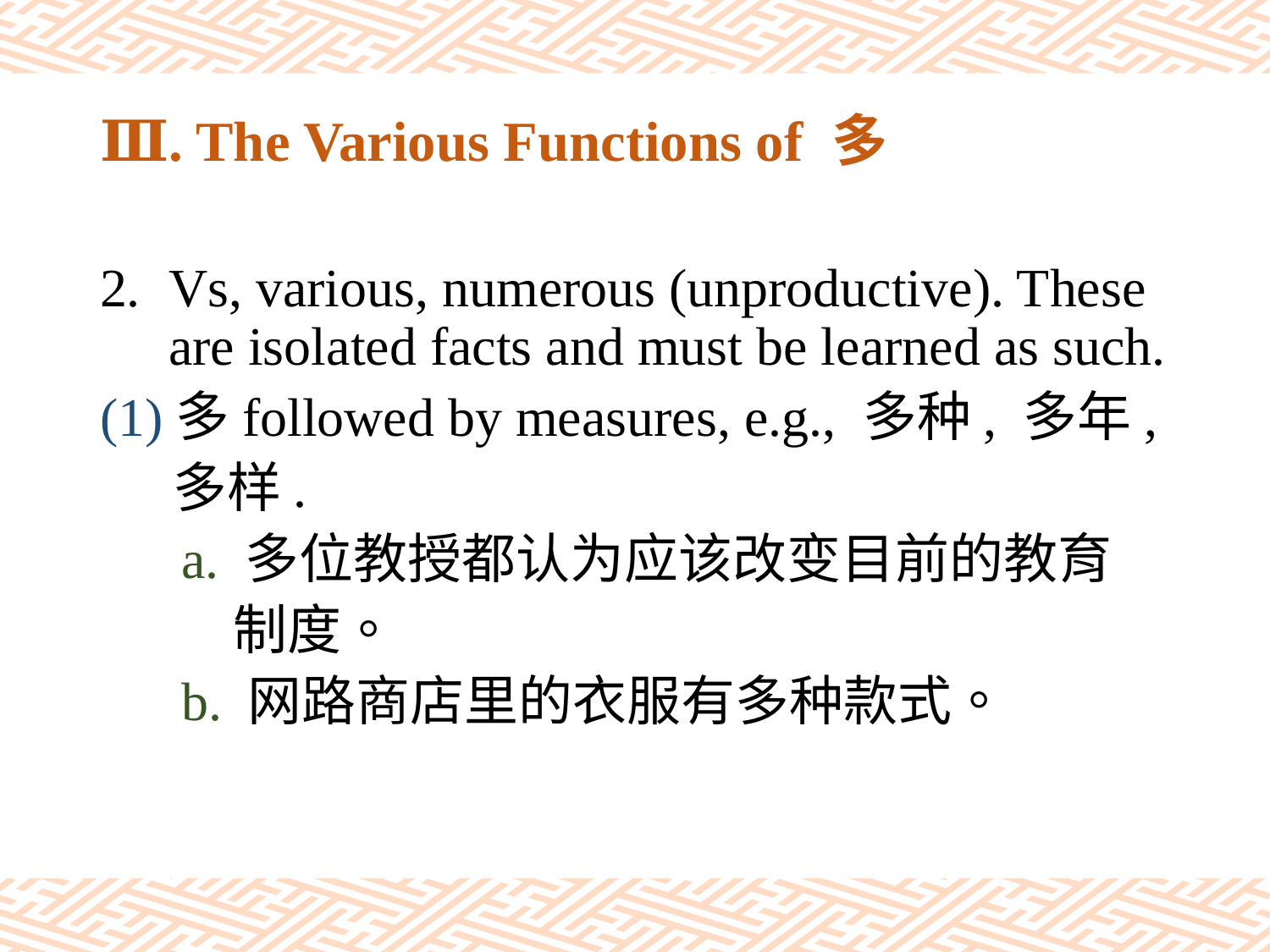

# Ⅲ. The Various Functions of 多
Vs, various, numerous (unproductive). These are isolated facts and must be learned as such.
(1)多followed by measures, e.g., 多种, 多年,
     多样.
      a. 多位教授都认为应该改变目前的教育
          制度。
      b. 网路商店里的衣服有多种款式。